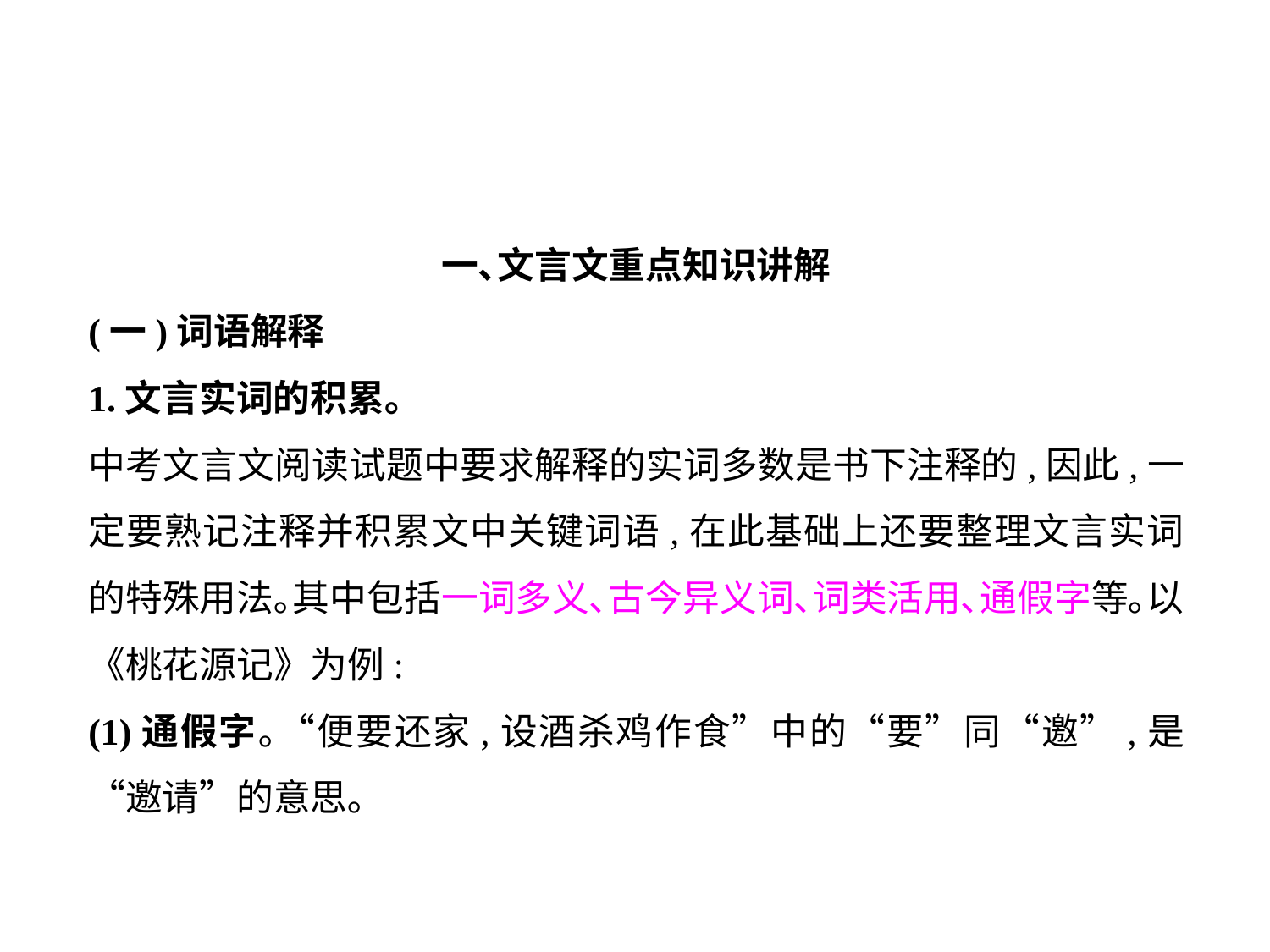

一､文言文重点知识讲解
(一)词语解释
1.文言实词的积累｡
中考文言文阅读试题中要求解释的实词多数是书下注释的,因此,一定要熟记注释并积累文中关键词语,在此基础上还要整理文言实词的特殊用法｡其中包括一词多义､古今异义词､词类活用､通假字等｡以《桃花源记》为例:
(1)通假字｡“便要还家,设酒杀鸡作食”中的“要”同“邀”,是“邀请”的意思｡